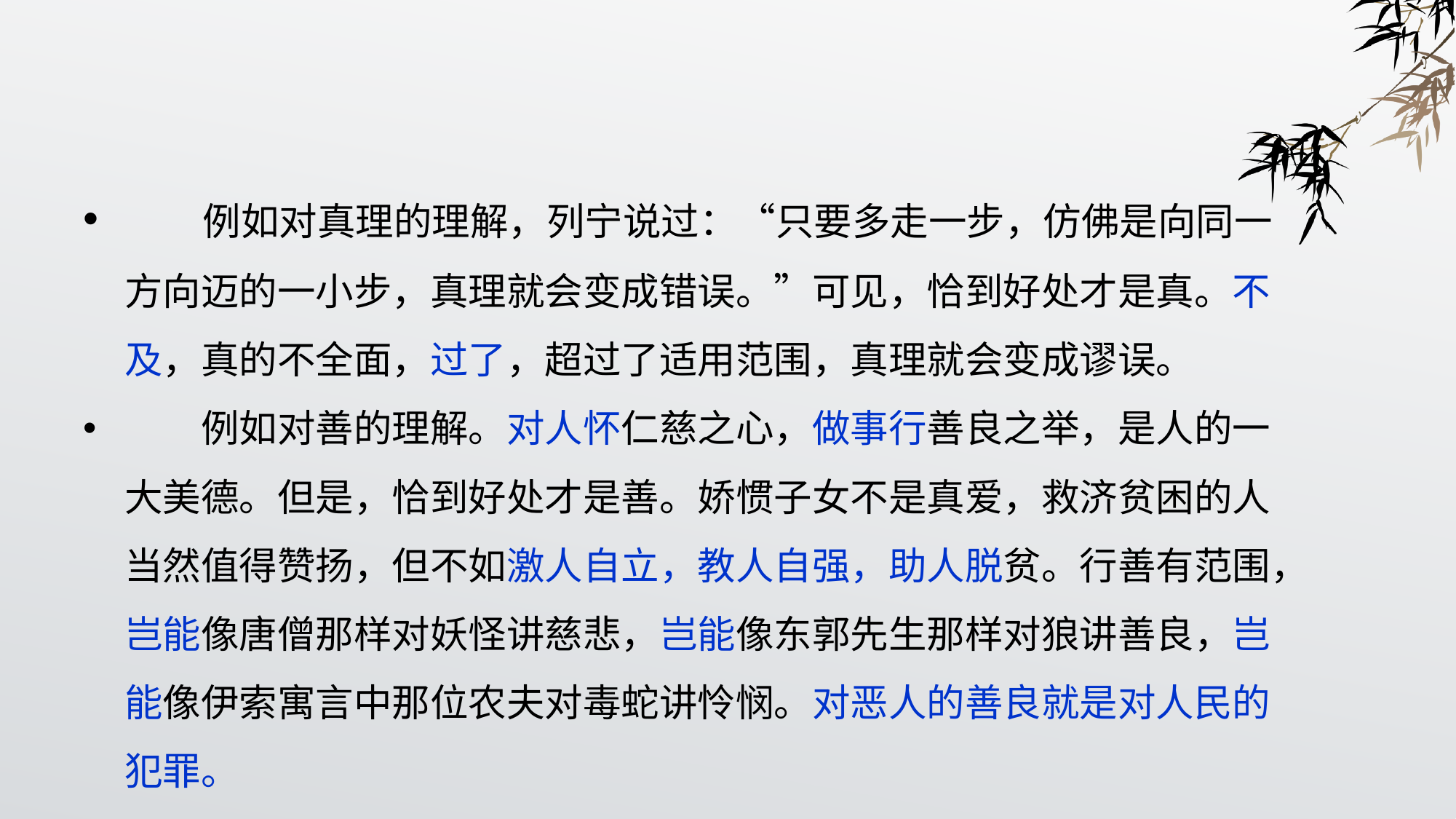

#
       例如对真理的理解，列宁说过：“只要多走一步，仿佛是向同一方向迈的一小步，真理就会变成错误。”可见，恰到好处才是真。不及，真的不全面，过了，超过了适用范围，真理就会变成谬误。
　　例如对善的理解。对人怀仁慈之心，做事行善良之举，是人的一大美德。但是，恰到好处才是善。娇惯子女不是真爱，救济贫困的人当然值得赞扬，但不如激人自立，教人自强，助人脱贫。行善有范围，岂能像唐僧那样对妖怪讲慈悲，岂能像东郭先生那样对狼讲善良，岂能像伊索寓言中那位农夫对毒蛇讲怜悯。对恶人的善良就是对人民的犯罪。

130